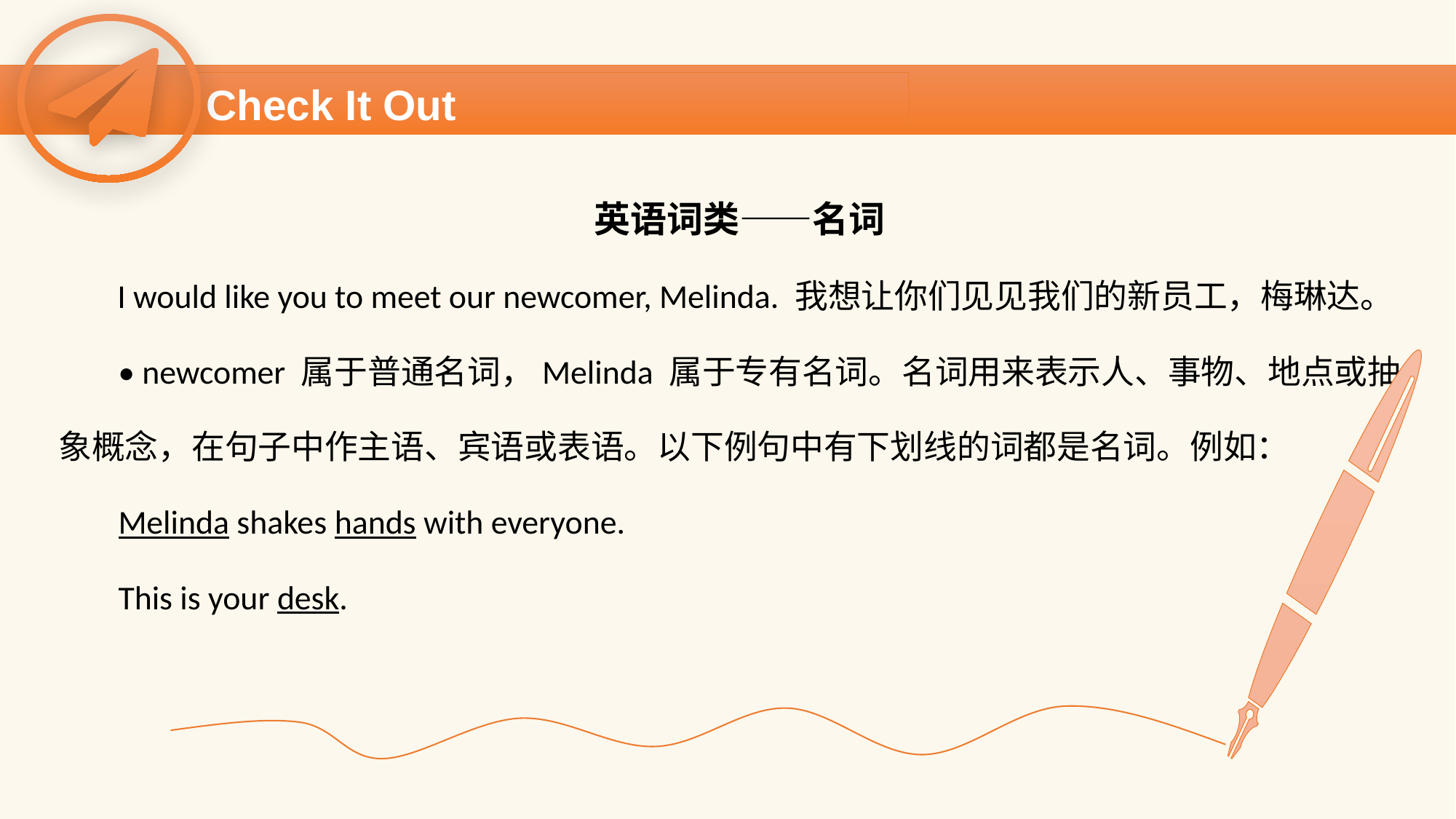

Check It Out
英语词类——名词
         I would like you to meet our newcomer, Melinda. 我想让你们见见我们的新员工，梅琳达。
        • newcomer 属于普通名词，Melinda 属于专有名词。名词用来表示人、事物、地点或抽
象概念，在句子中作主语、宾语或表语。以下例句中有下划线的词都是名词。例如：
        Melinda shakes hands with everyone.
        This is your desk.